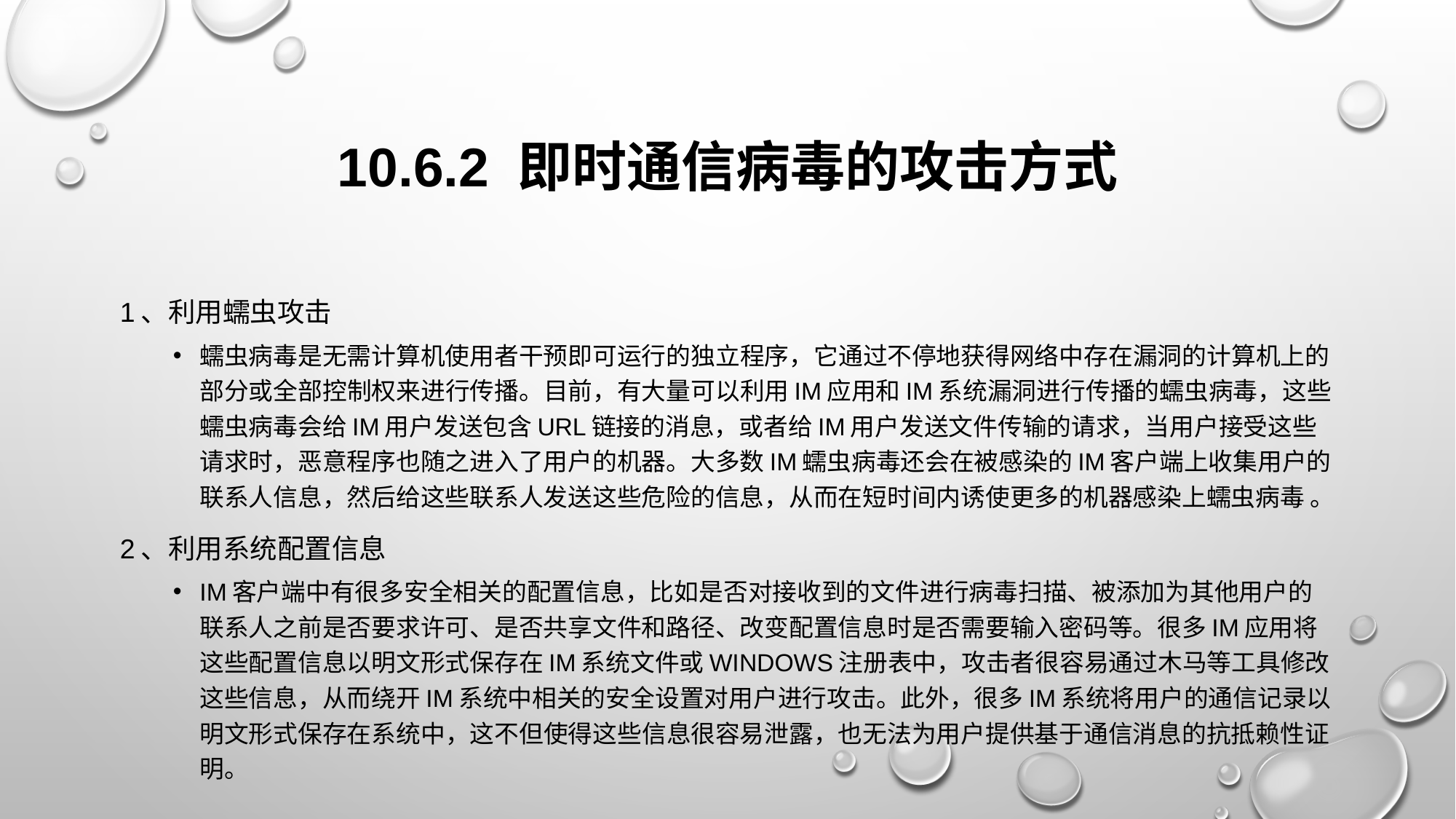

# 10.6.2 即时通信病毒的攻击方式
1、利用蠕虫攻击
蠕虫病毒是无需计算机使用者干预即可运行的独立程序，它通过不停地获得网络中存在漏洞的计算机上的部分或全部控制权来进行传播。目前，有大量可以利用IM应用和IM系统漏洞进行传播的蠕虫病毒，这些蠕虫病毒会给IM用户发送包含URL链接的消息，或者给IM用户发送文件传输的请求，当用户接受这些请求时，恶意程序也随之进入了用户的机器。大多数IM蠕虫病毒还会在被感染的IM客户端上收集用户的联系人信息，然后给这些联系人发送这些危险的信息，从而在短时间内诱使更多的机器感染上蠕虫病毒 。
2、利用系统配置信息
IM客户端中有很多安全相关的配置信息，比如是否对接收到的文件进行病毒扫描、被添加为其他用户的联系人之前是否要求许可、是否共享文件和路径、改变配置信息时是否需要输入密码等。很多IM应用将这些配置信息以明文形式保存在IM系统文件或Windows注册表中，攻击者很容易通过木马等工具修改这些信息，从而绕开IM系统中相关的安全设置对用户进行攻击。此外，很多IM系统将用户的通信记录以明文形式保存在系统中，这不但使得这些信息很容易泄露，也无法为用户提供基于通信消息的抗抵赖性证明。